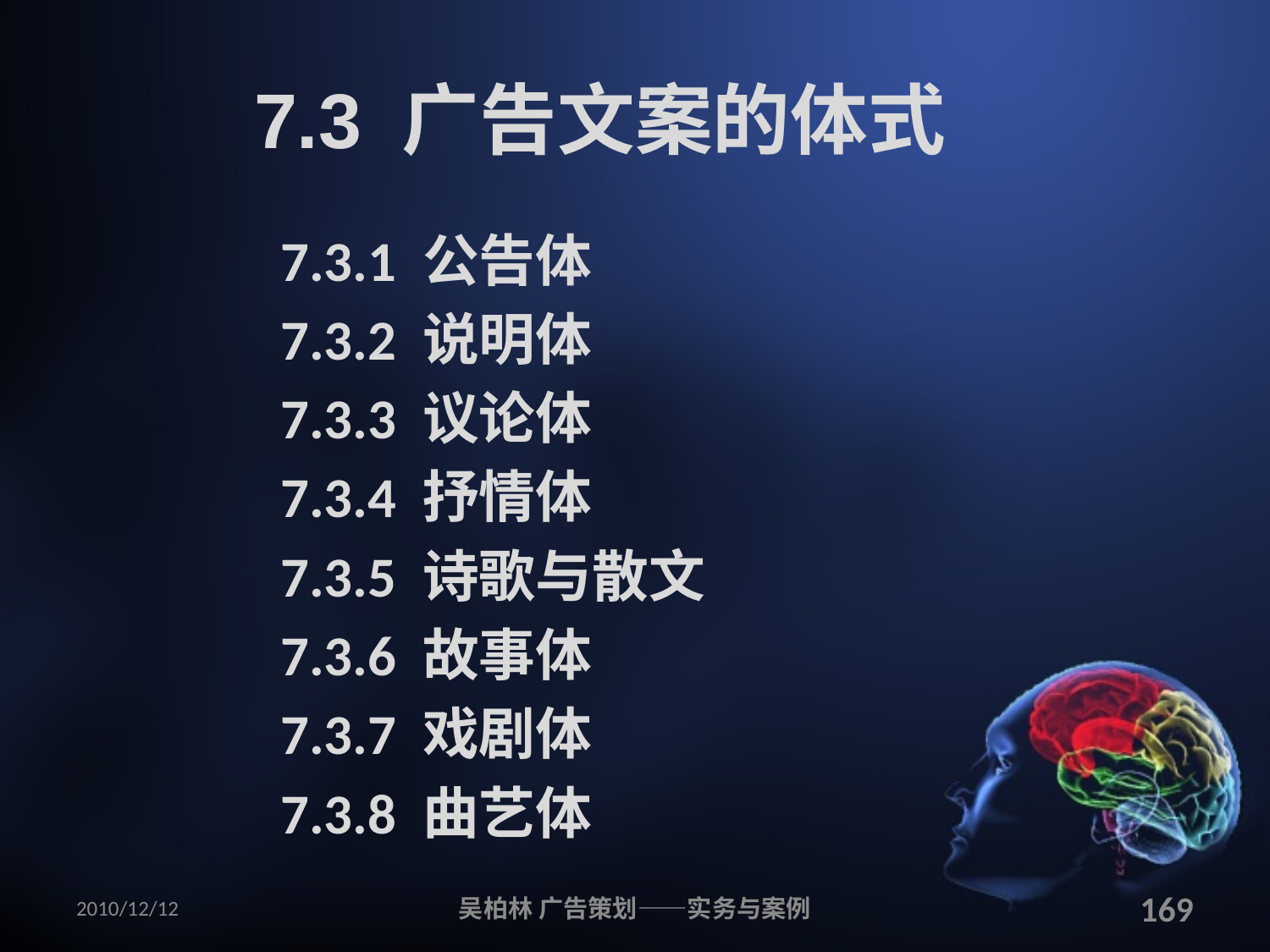

# 7.3 广告文案的体式
7.3.1 公告体
7.3.2 说明体
7.3.3 议论体
7.3.4 抒情体
7.3.5 诗歌与散文
7.3.6 故事体
7.3.7 戏剧体
7.3.8 曲艺体

2010/12/12
吴柏林 广告策划——实务与案例
169